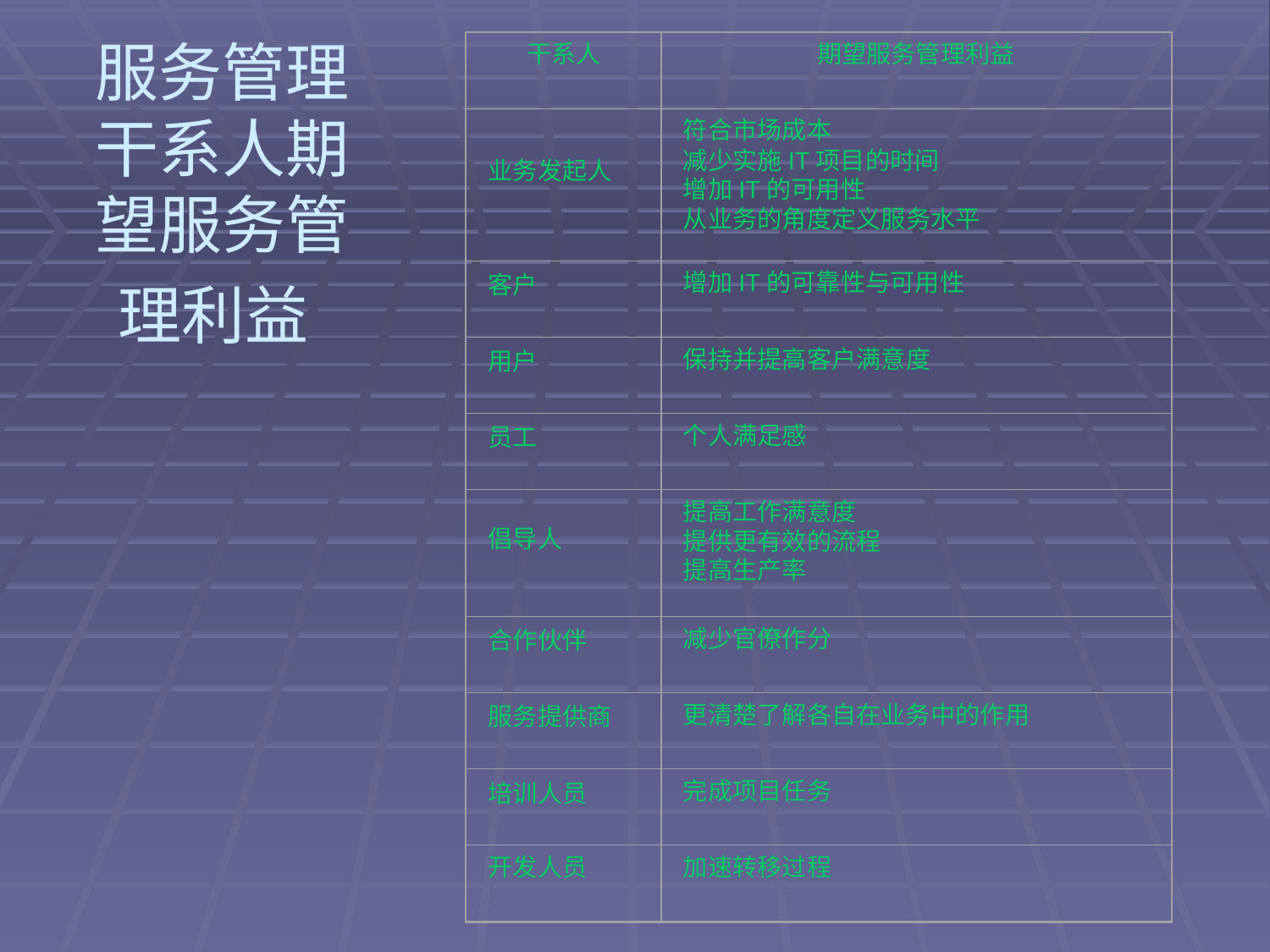

干系人

期望服务管理利益

业务发起人

符合市场成本
减少实施IT项目的时间
增加IT的可用性
从业务的角度定义服务水平

客户

增加IT的可靠性与可用性

用户

保持并提高客户满意度

员工

个人满足感

倡导人

提高工作满意度
提供更有效的流程
提高生产率

合作伙伴

减少官僚作分

服务提供商

更清楚了解各自在业务中的作用

培训人员

完成项目任务

开发人员

加速转移过程

# 服务管理干系人期望服务管理利益